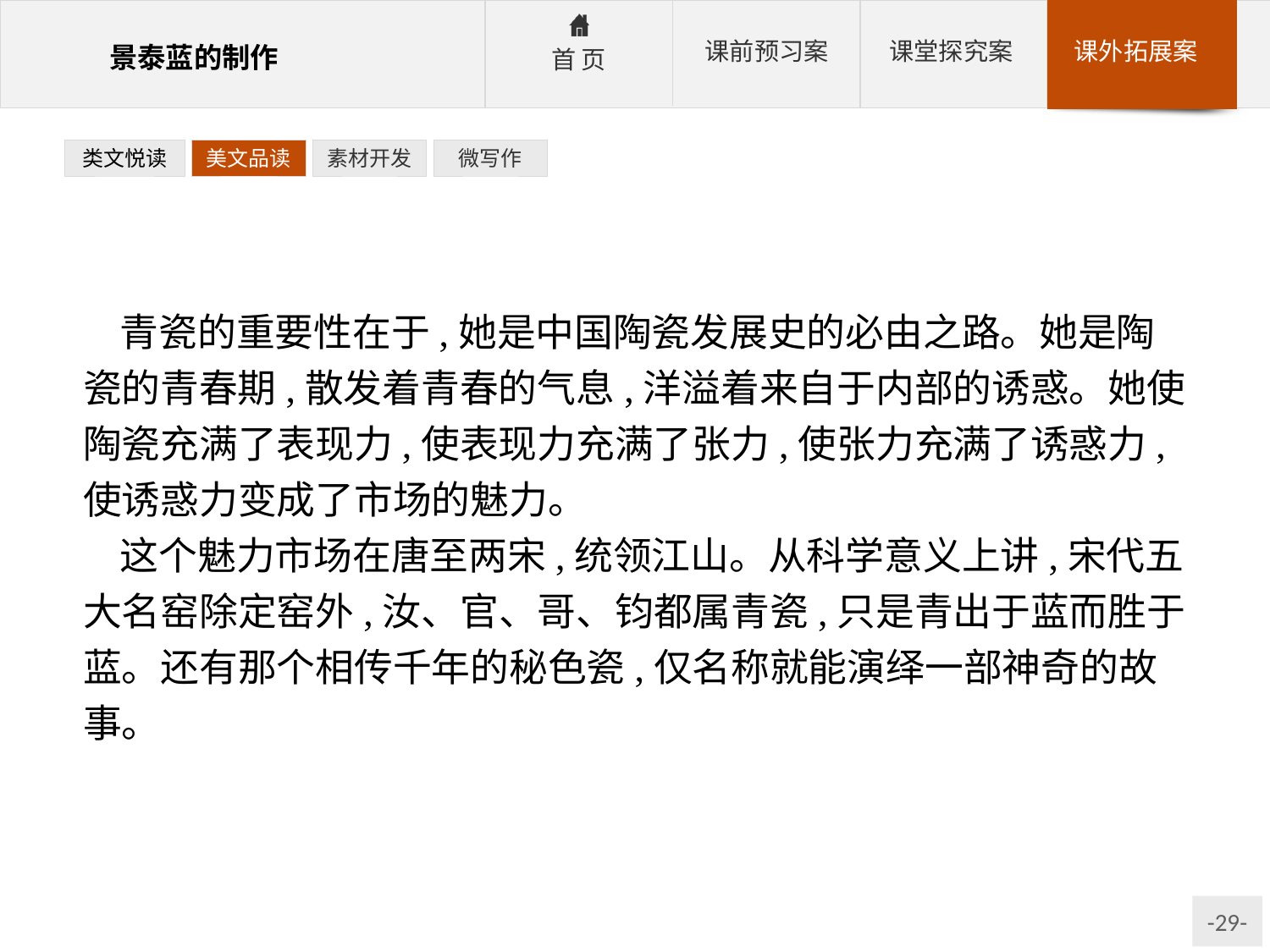

类文悦读
美文品读
素材开发
微写作
青瓷的重要性在于,她是中国陶瓷发展史的必由之路。她是陶瓷的青春期,散发着青春的气息,洋溢着来自于内部的诱惑。她使陶瓷充满了表现力,使表现力充满了张力,使张力充满了诱惑力,使诱惑力变成了市场的魅力。
这个魅力市场在唐至两宋,统领江山。从科学意义上讲,宋代五大名窑除定窑外,汝、官、哥、钧都属青瓷,只是青出于蓝而胜于蓝。还有那个相传千年的秘色瓷,仅名称就能演绎一部神奇的故事。